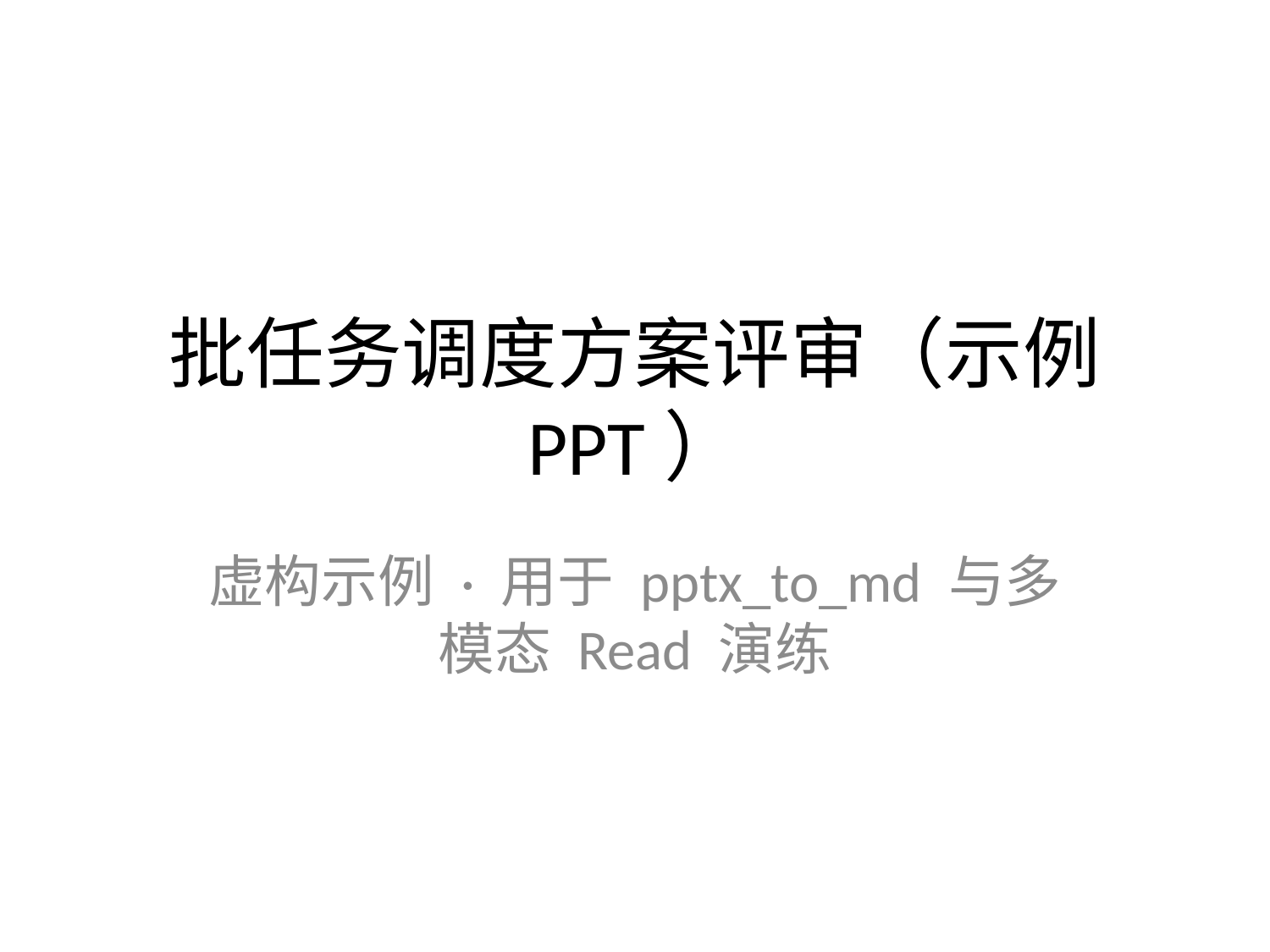

# 批任务调度方案评审（示例 PPT）
虚构示例 · 用于 pptx_to_md 与多模态 Read 演练